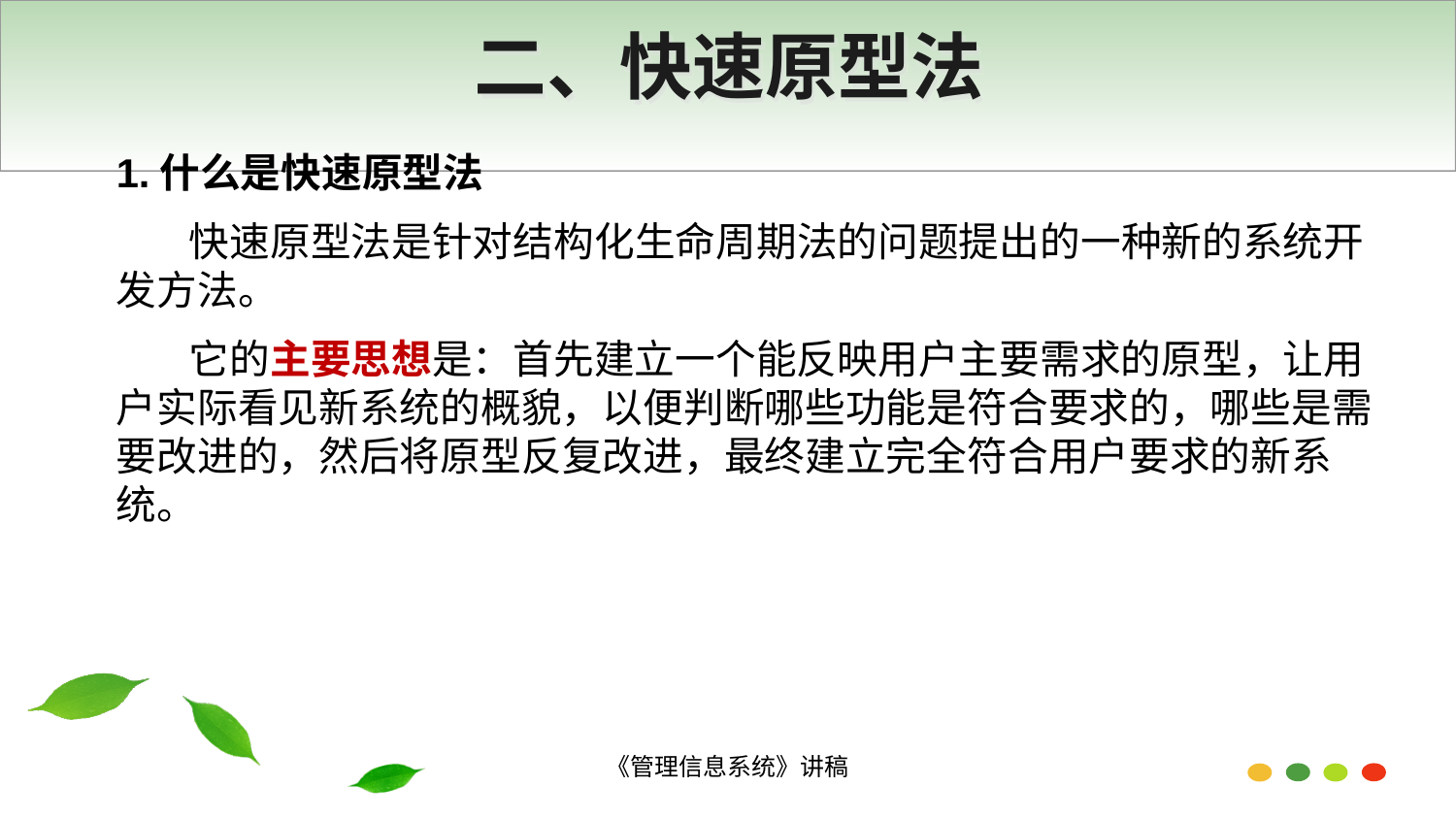

# 二、快速原型法
1.什么是快速原型法
快速原型法是针对结构化生命周期法的问题提出的一种新的系统开发方法。
它的主要思想是：首先建立一个能反映用户主要需求的原型，让用户实际看见新系统的概貌，以便判断哪些功能是符合要求的，哪些是需要改进的，然后将原型反复改进，最终建立完全符合用户要求的新系统。
《管理信息系统》讲稿